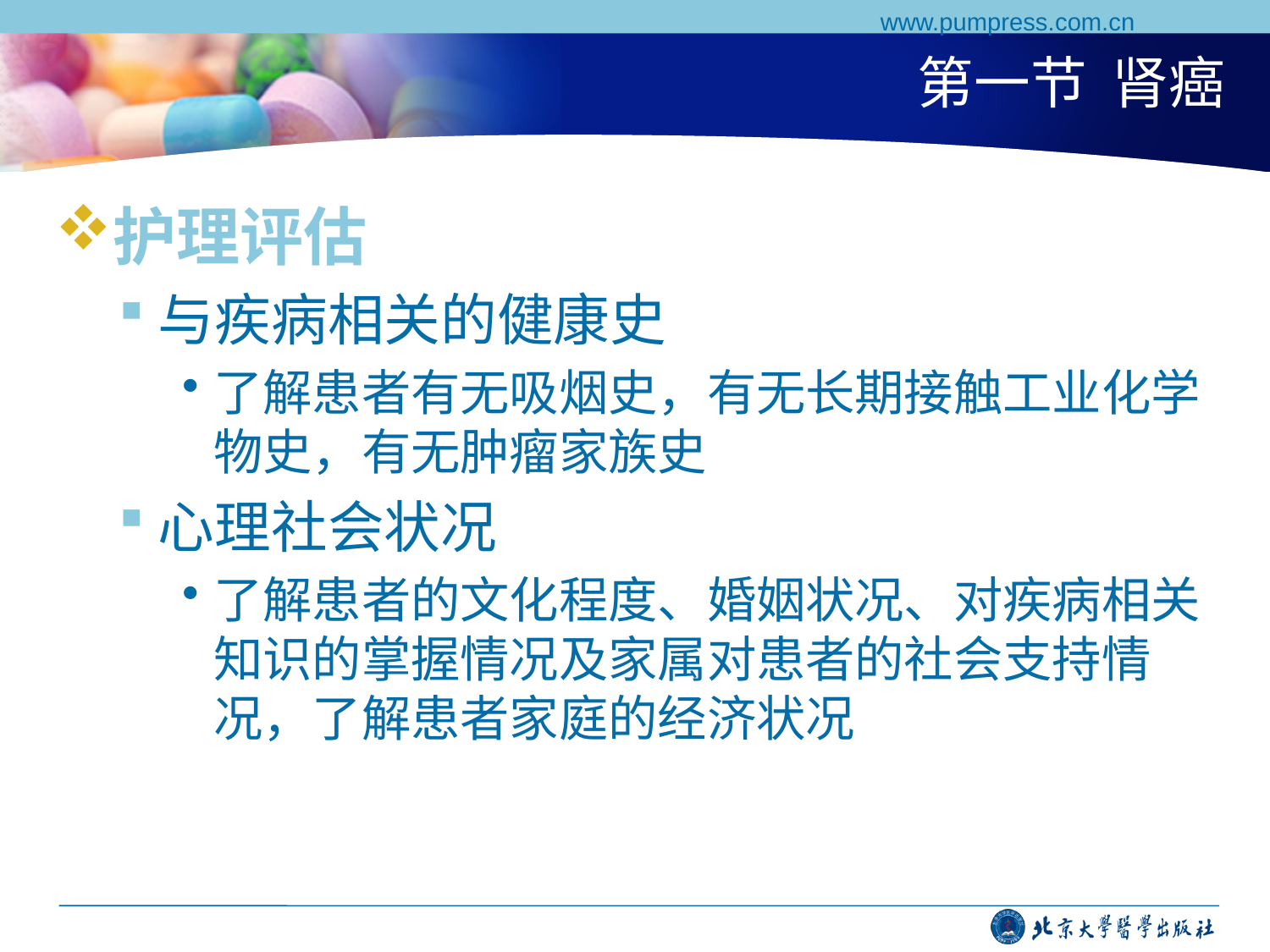

www.pumpress.com.cn
# 第一节  肾癌
护理评估
与疾病相关的健康史
了解患者有无吸烟史，有无长期接触工业化学物史，有无肿瘤家族史
心理社会状况
了解患者的文化程度、婚姻状况、对疾病相关知识的掌握情况及家属对患者的社会支持情况，了解患者家庭的经济状况